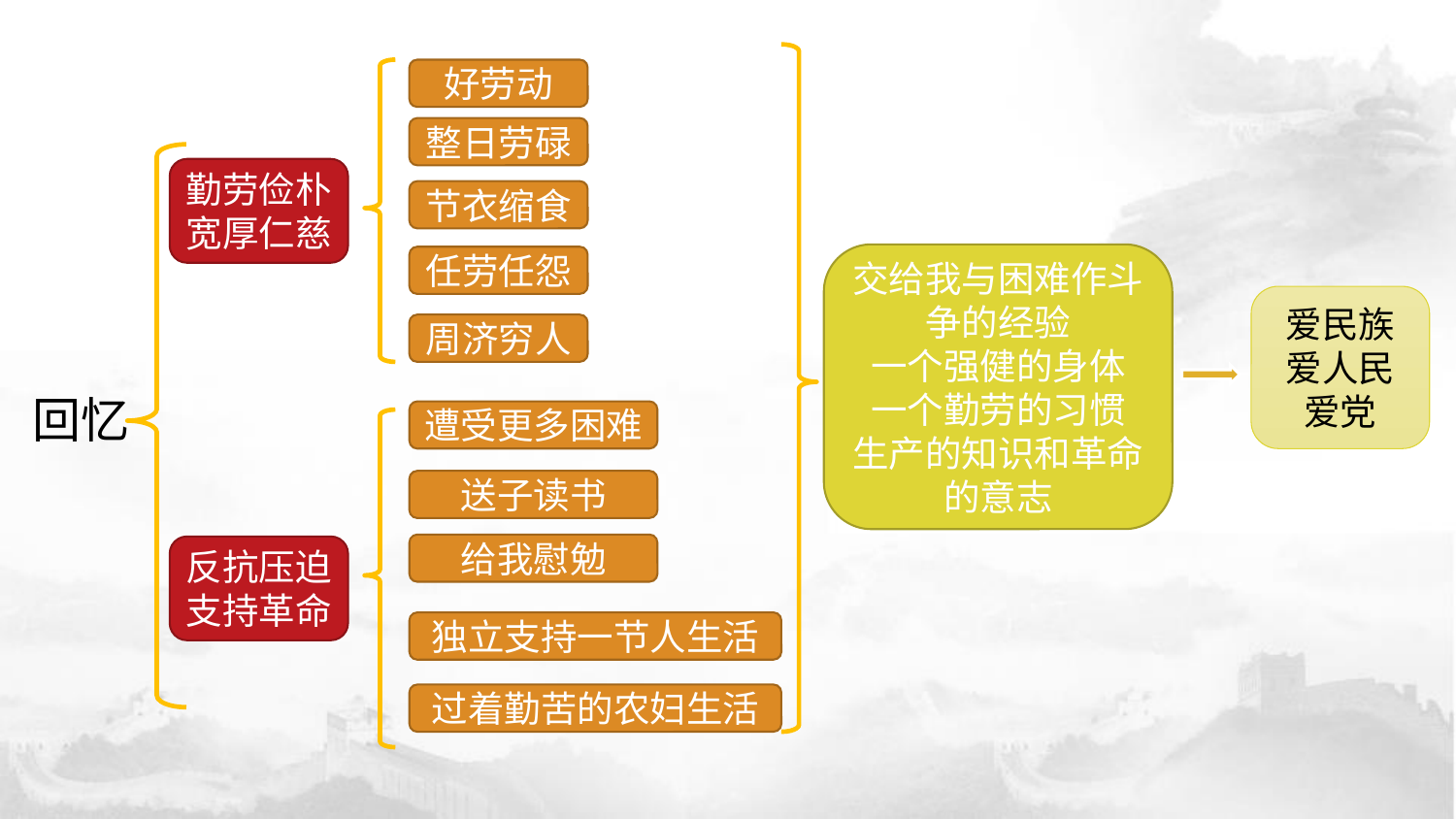

好劳动
整日劳碌

勤劳俭朴
宽厚仁慈
节衣缩食
交给我与困难作斗争的经验
一个强健的身体
一个勤劳的习惯
生产的知识和革命的意志
任劳任怨
爱民族
爱人民
爱党
周济穷人

回忆
遭受更多困难

送子读书
给我慰勉
反抗压迫
支持革命
独立支持一节人生活
过着勤苦的农妇生活